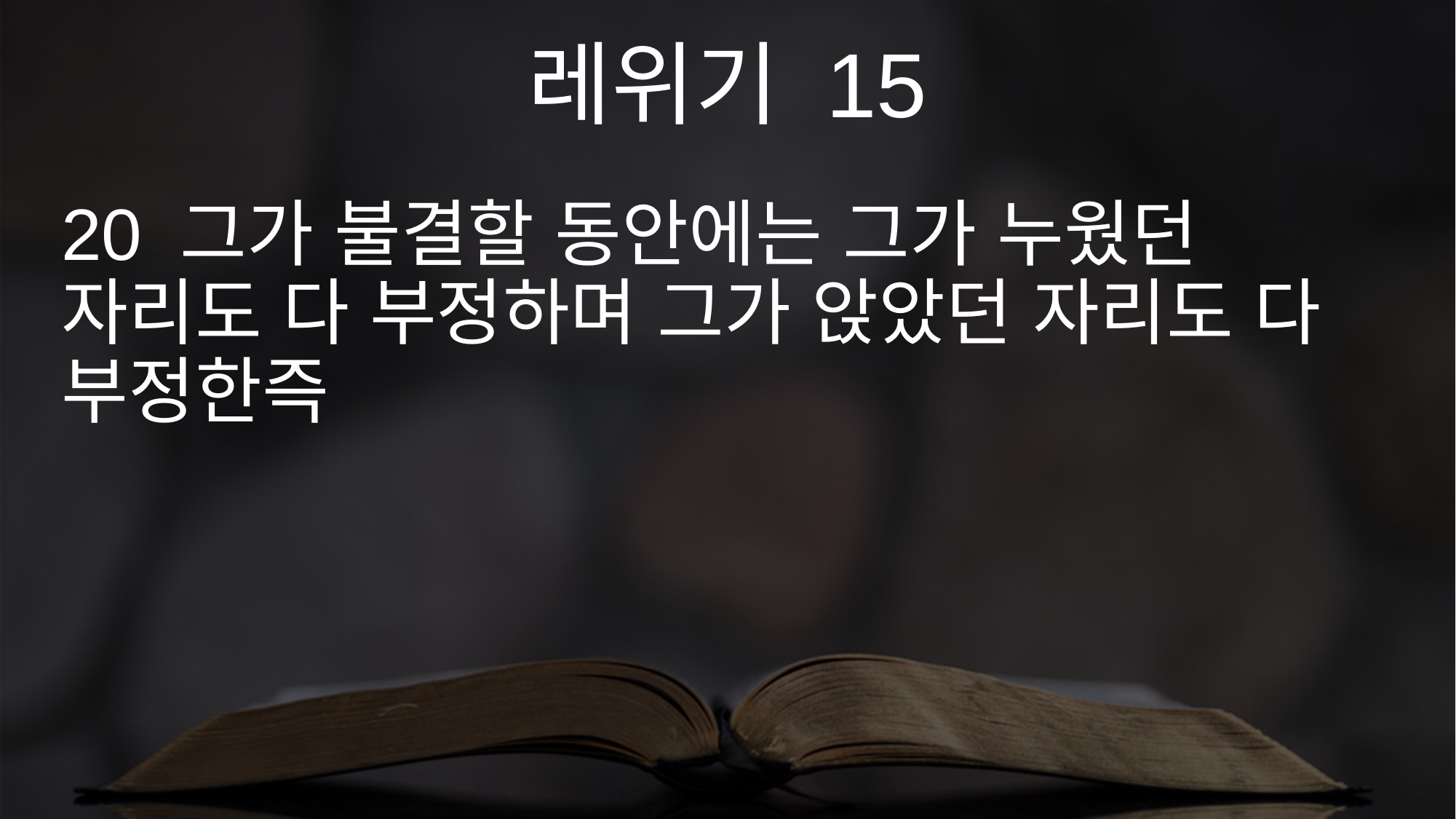

레위기 15
20 그가 불결할 동안에는 그가 누웠던 자리도 다 부정하며 그가 앉았던 자리도 다 부정한즉